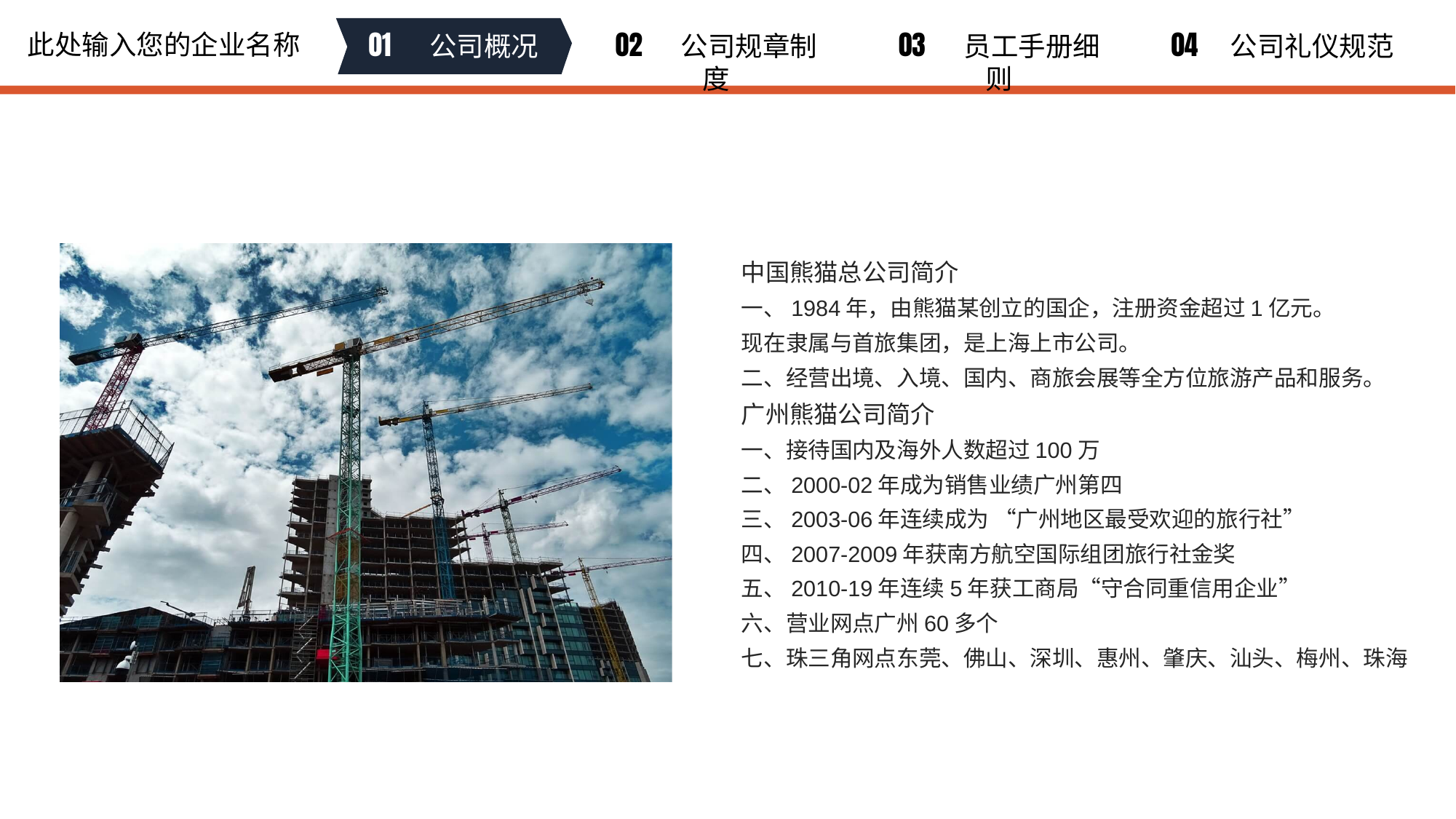

此处输入您的企业名称
01     公司概况
02     公司规章制度
03     员工手册细则
04    公司礼仪规范

中国熊猫总公司简介
一、1984年，由熊猫某创立的国企，注册资金超过1亿元。
现在隶属与首旅集团，是上海上市公司。
二、经营出境、入境、国内、商旅会展等全方位旅游产品和服务。
广州熊猫公司简介
一、接待国内及海外人数超过100万
二、2000-02年成为销售业绩广州第四
三、2003-06年连续成为 “广州地区最受欢迎的旅行社”
四、2007-2009年获南方航空国际组团旅行社金奖
五、2010-19年连续5年获工商局“守合同重信用企业”
六、营业网点广州60多个
七、珠三角网点东莞、佛山、深圳、惠州、肇庆、汕头、梅州、珠海